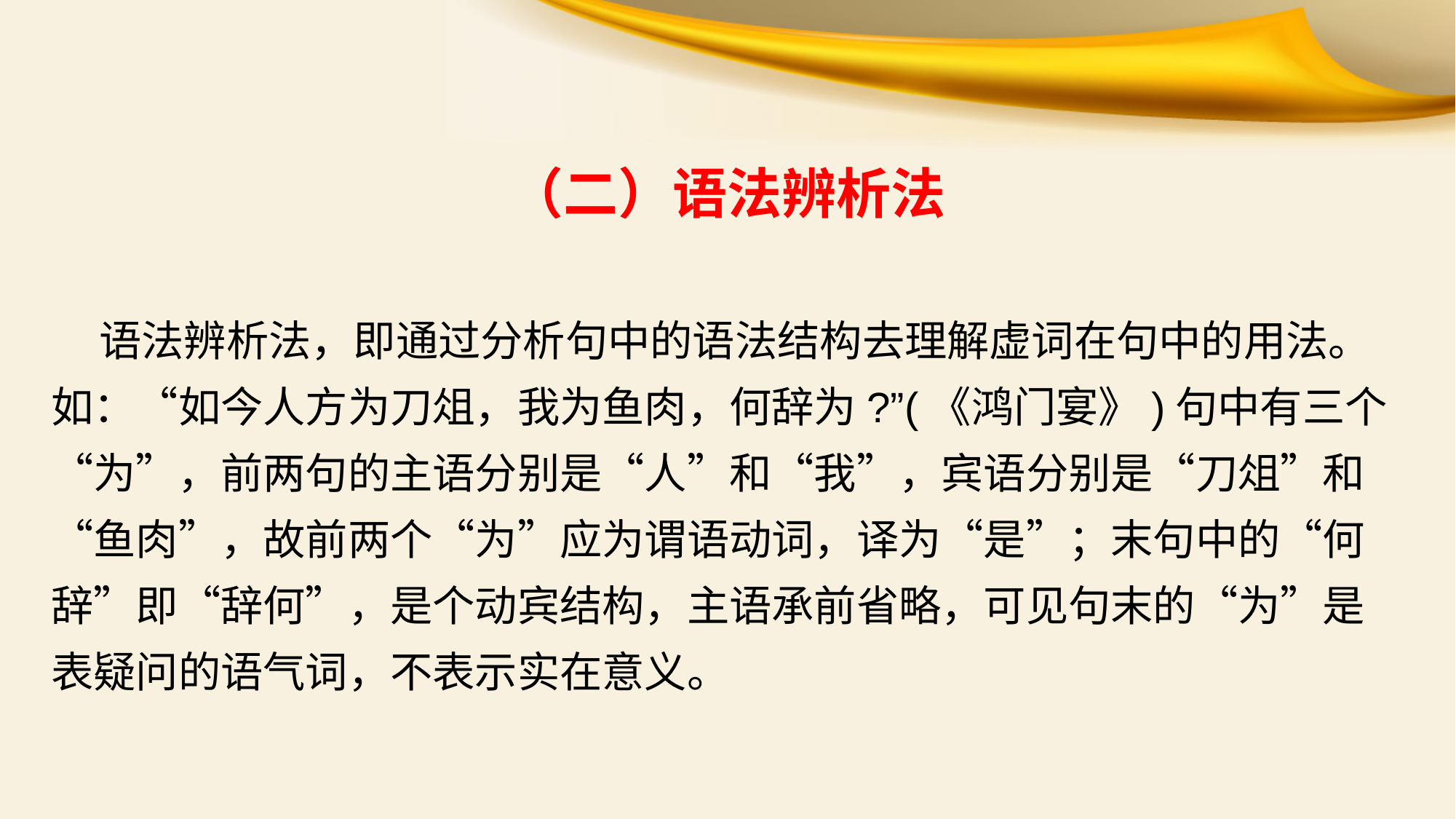

（二）语法辨析法
    语法辨析法，即通过分析句中的语法结构去理解虚词在句中的用法。如：“如今人方为刀俎，我为鱼肉，何辞为?”(《鸿门宴》)句中有三个“为”，前两句的主语分别是“人”和“我”，宾语分别是“刀俎”和“鱼肉”，故前两个“为”应为谓语动词，译为“是”；末句中的“何辞”即“辞何”，是个动宾结构，主语承前省略，可见句末的“为”是表疑问的语气词，不表示实在意义。